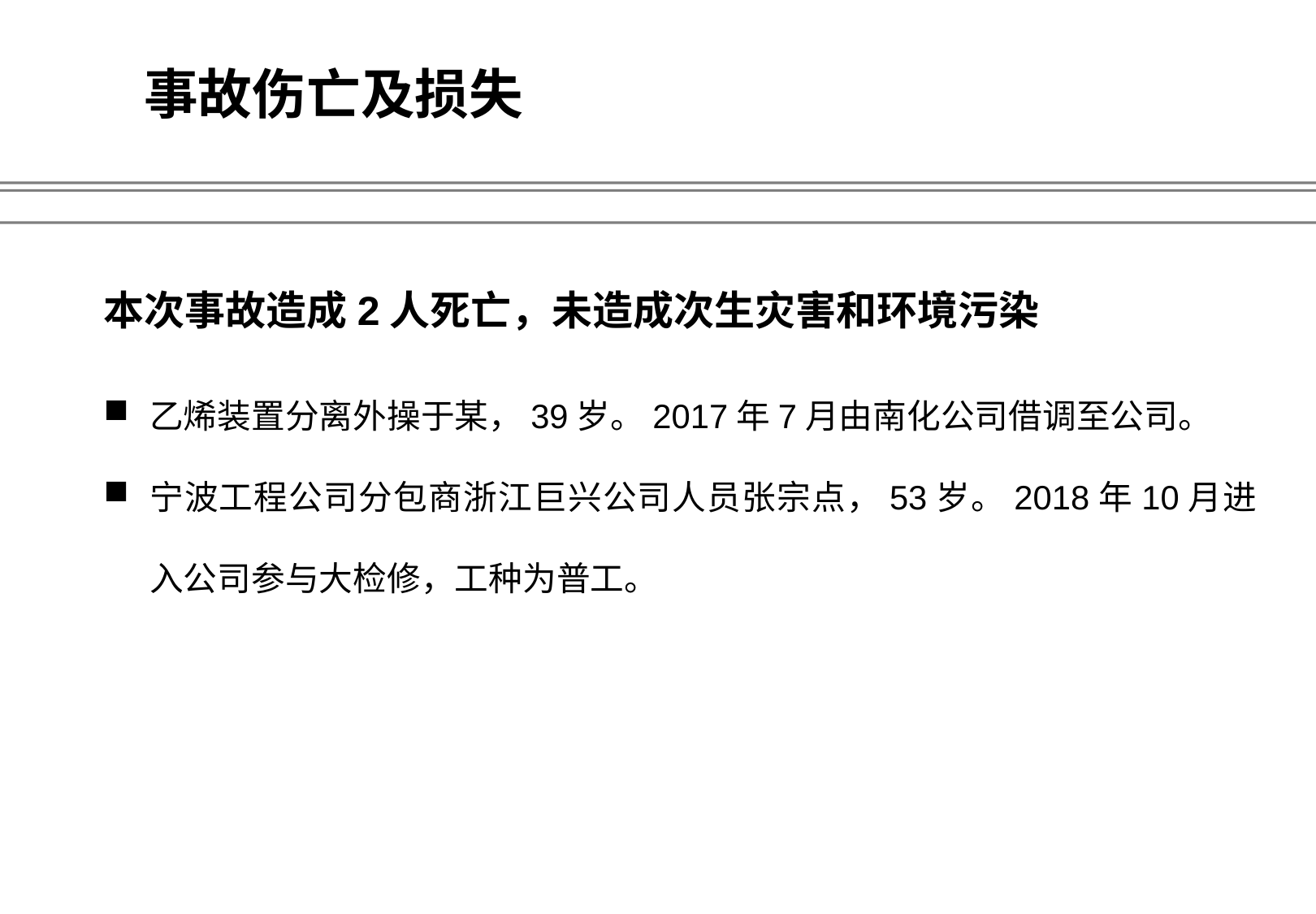

事故伤亡及损失
本次事故造成2人死亡，未造成次生灾害和环境污染
乙烯装置分离外操于某，39岁。2017年7月由南化公司借调至公司。
宁波工程公司分包商浙江巨兴公司人员张宗点，53岁。2018年10月进入公司参与大检修，工种为普工。